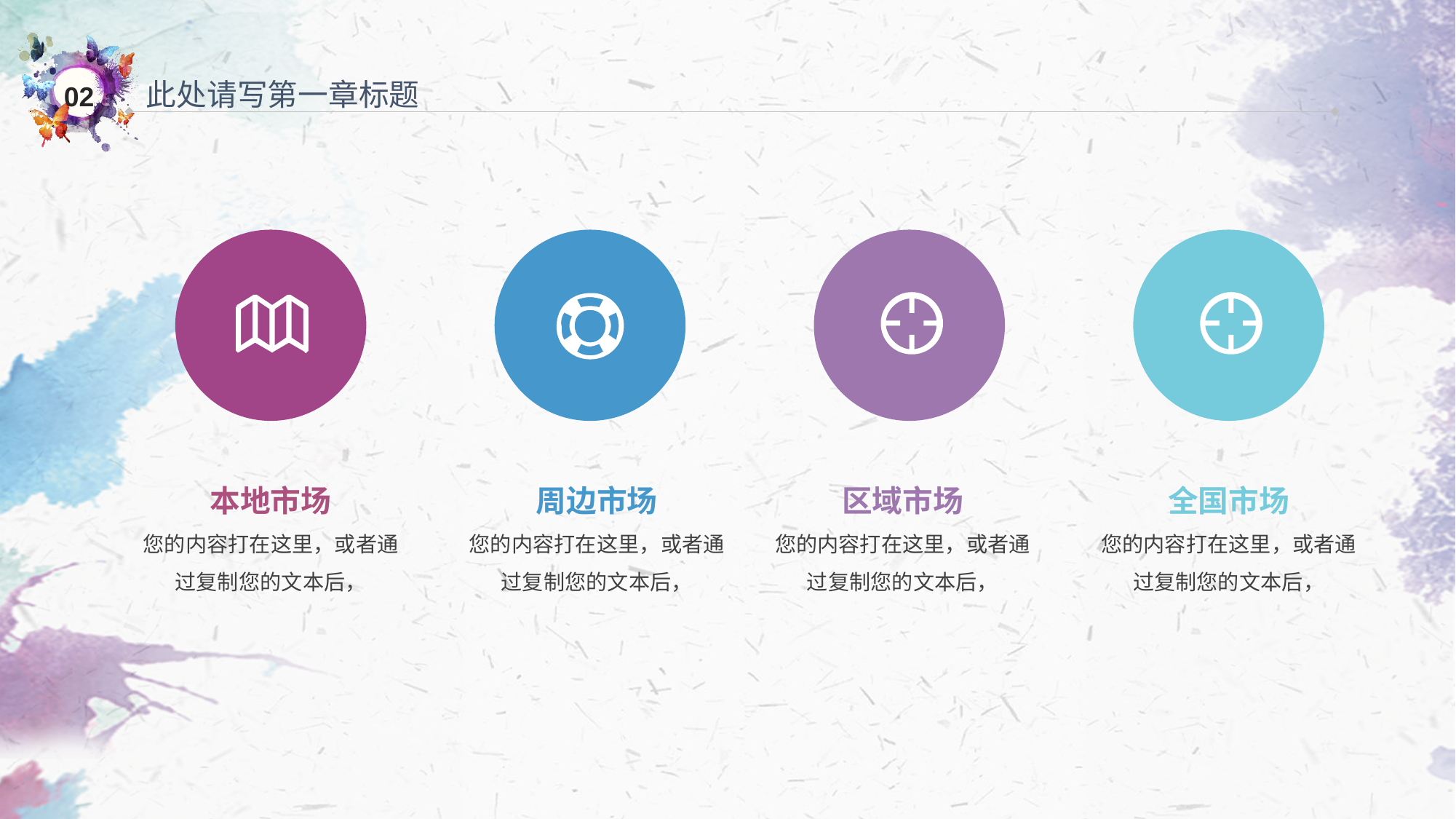

此处请写第一章标题

本地市场
您的内容打在这里，或者通过复制您的文本后，
周边市场
您的内容打在这里，或者通过复制您的文本后，
区域市场
您的内容打在这里，或者通过复制您的文本后，
全国市场
您的内容打在这里，或者通过复制您的文本后，